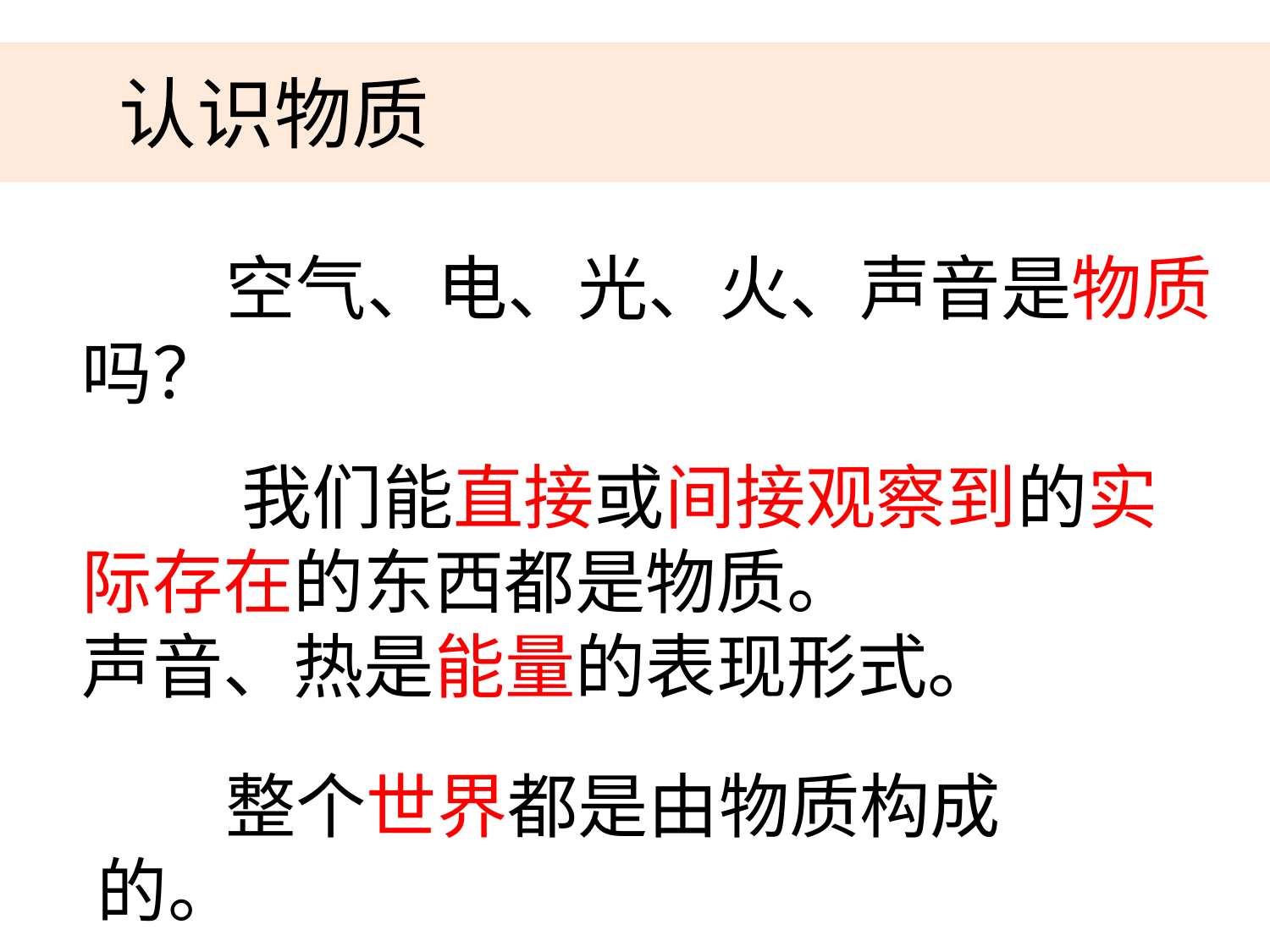

认识物质
        空气、电、光、火、声音是物质吗？
         我们能直接或间接观察到的实际存在的东西都是物质。
声音、热是能量的表现形式。
       整个世界都是由物质构成的。